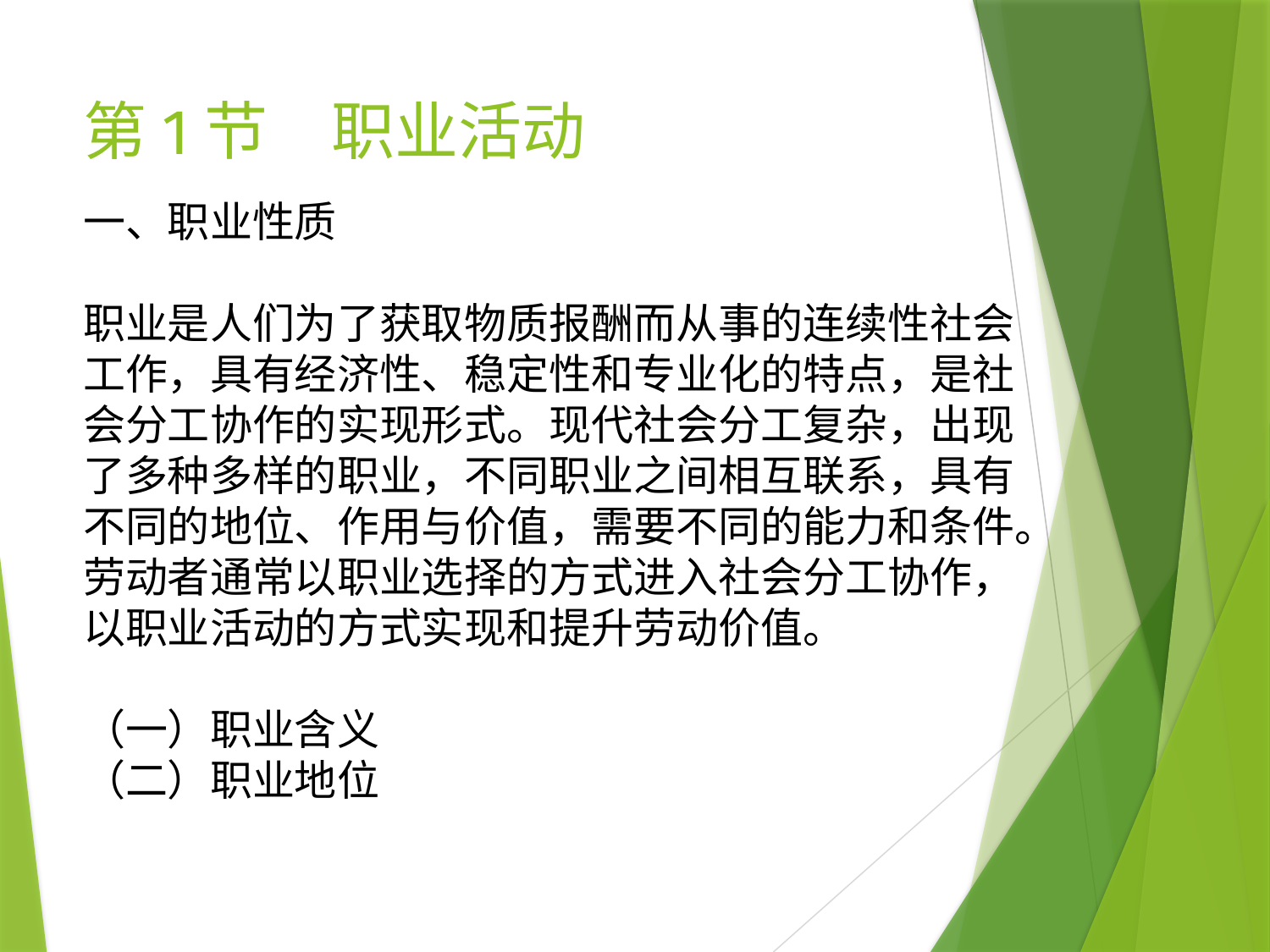

# 第1节　职业活动
一、职业性质

职业是人们为了获取物质报酬而从事的连续性社会工作，具有经济性、稳定性和专业化的特点，是社会分工协作的实现形式。现代社会分工复杂，出现了多种多样的职业，不同职业之间相互联系，具有不同的地位、作用与价值，需要不同的能力和条件。劳动者通常以职业选择的方式进入社会分工协作，以职业活动的方式实现和提升劳动价值。

（一）职业含义
（二）职业地位